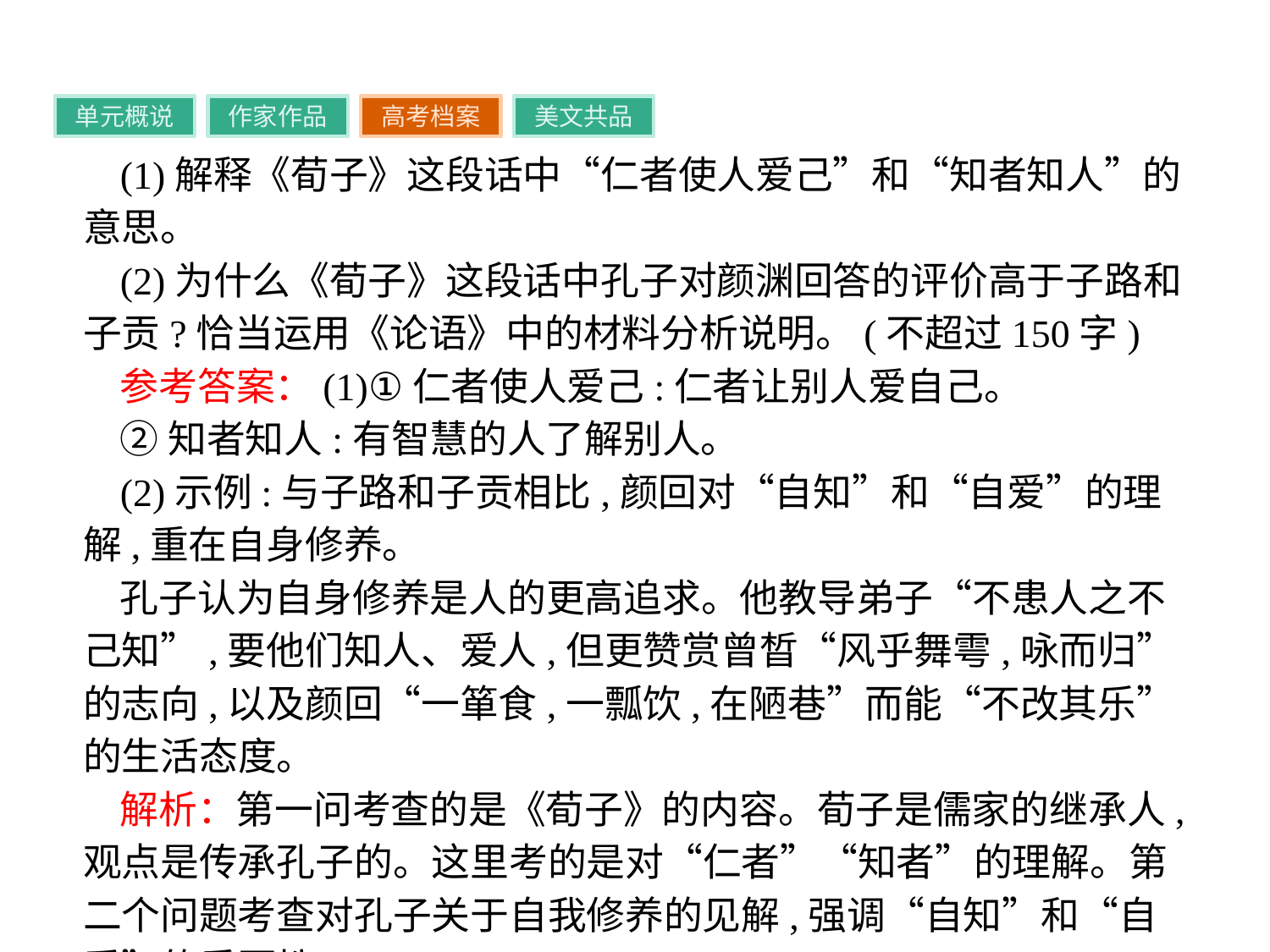

单元概说
作家作品
高考档案
美文共品
(1)解释《荀子》这段话中“仁者使人爱己”和“知者知人”的意思。
(2)为什么《荀子》这段话中孔子对颜渊回答的评价高于子路和子贡?恰当运用《论语》中的材料分析说明。(不超过150字)
参考答案：(1)①仁者使人爱己:仁者让别人爱自己。
②知者知人:有智慧的人了解别人。
(2)示例:与子路和子贡相比,颜回对“自知”和“自爱”的理解,重在自身修养。
孔子认为自身修养是人的更高追求。他教导弟子“不患人之不己知”,要他们知人、爱人,但更赞赏曾晳“风乎舞雩,咏而归”的志向,以及颜回“一箪食,一瓢饮,在陋巷”而能“不改其乐”的生活态度。
解析：第一问考查的是《荀子》的内容。荀子是儒家的继承人,观点是传承孔子的。这里考的是对“仁者”“知者”的理解。第二个问题考查对孔子关于自我修养的见解,强调“自知”和“自爱”的重要性。